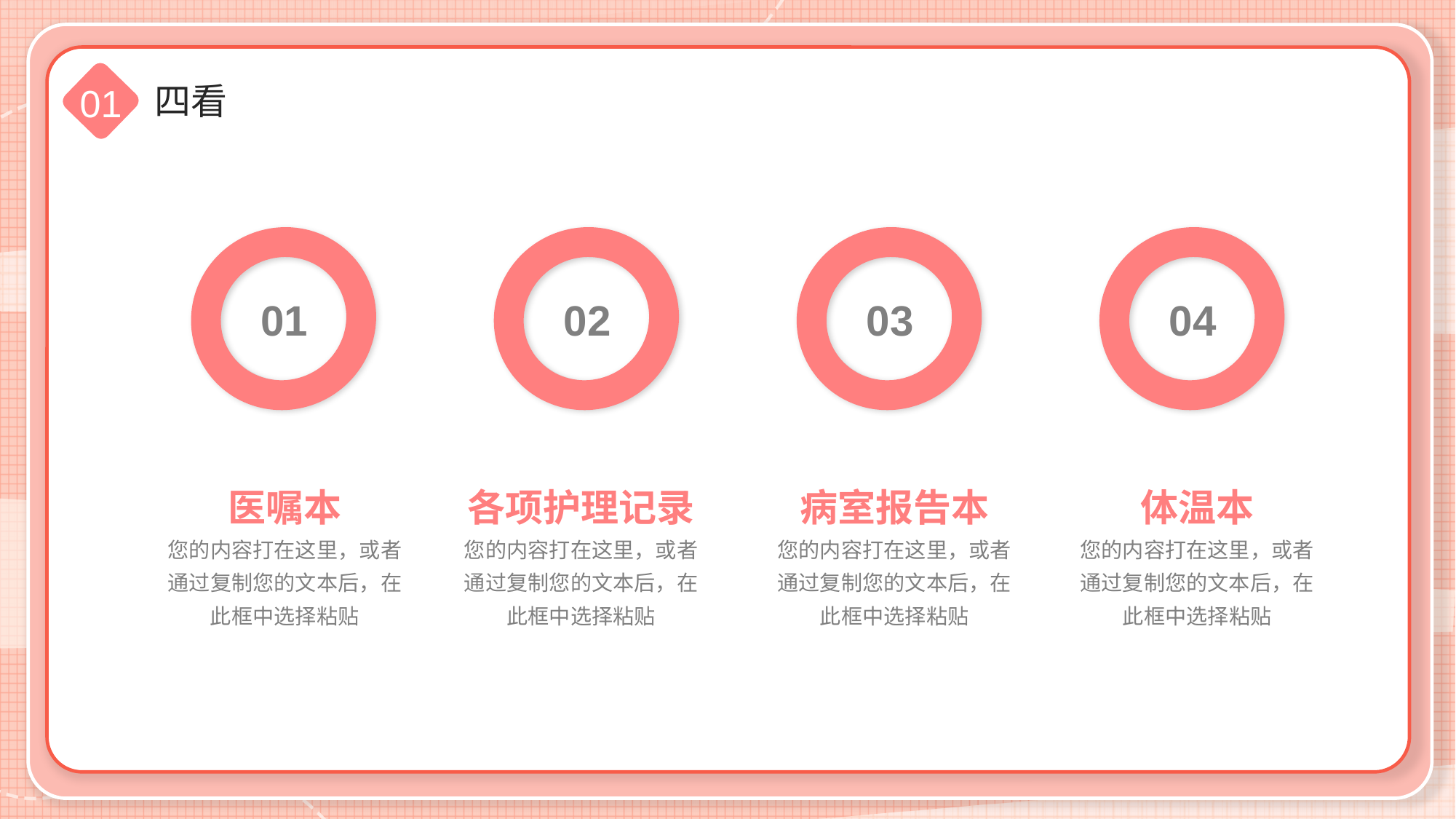

四看
01

01

02

03

04
医嘱本
您的内容打在这里，或者通过复制您的文本后，在此框中选择粘贴
各项护理记录
您的内容打在这里，或者通过复制您的文本后，在此框中选择粘贴
病室报告本
您的内容打在这里，或者通过复制您的文本后，在此框中选择粘贴
体温本
您的内容打在这里，或者通过复制您的文本后，在此框中选择粘贴